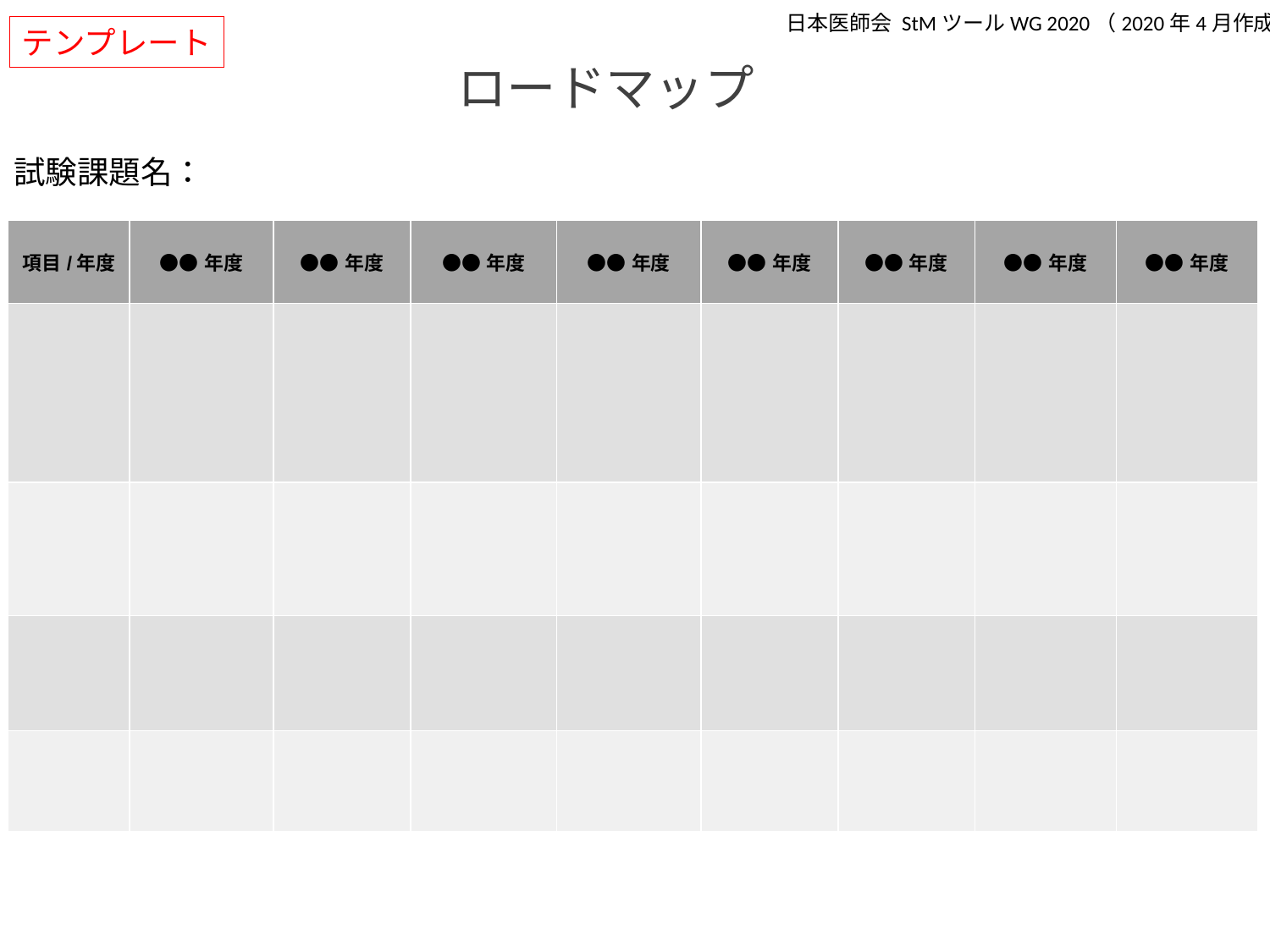

日本医師会 StMツールWG 2020（2020年4月作成）
テンプレート
# ロードマップ
試験課題名：
| 項目/年度 | ●●年度 | ●●年度 | ●●年度 | ●●年度 | ●●年度 | ●●年度 | ●●年度 | ●●年度 |
| --- | --- | --- | --- | --- | --- | --- | --- | --- |
|  |  |  |  |  |  |  |  |  |
|  |  |  |  |  |  |  |  |  |
|  |  |  |  |  |  |  |  |  |
|  |  |  |  |  |  |  |  |  |